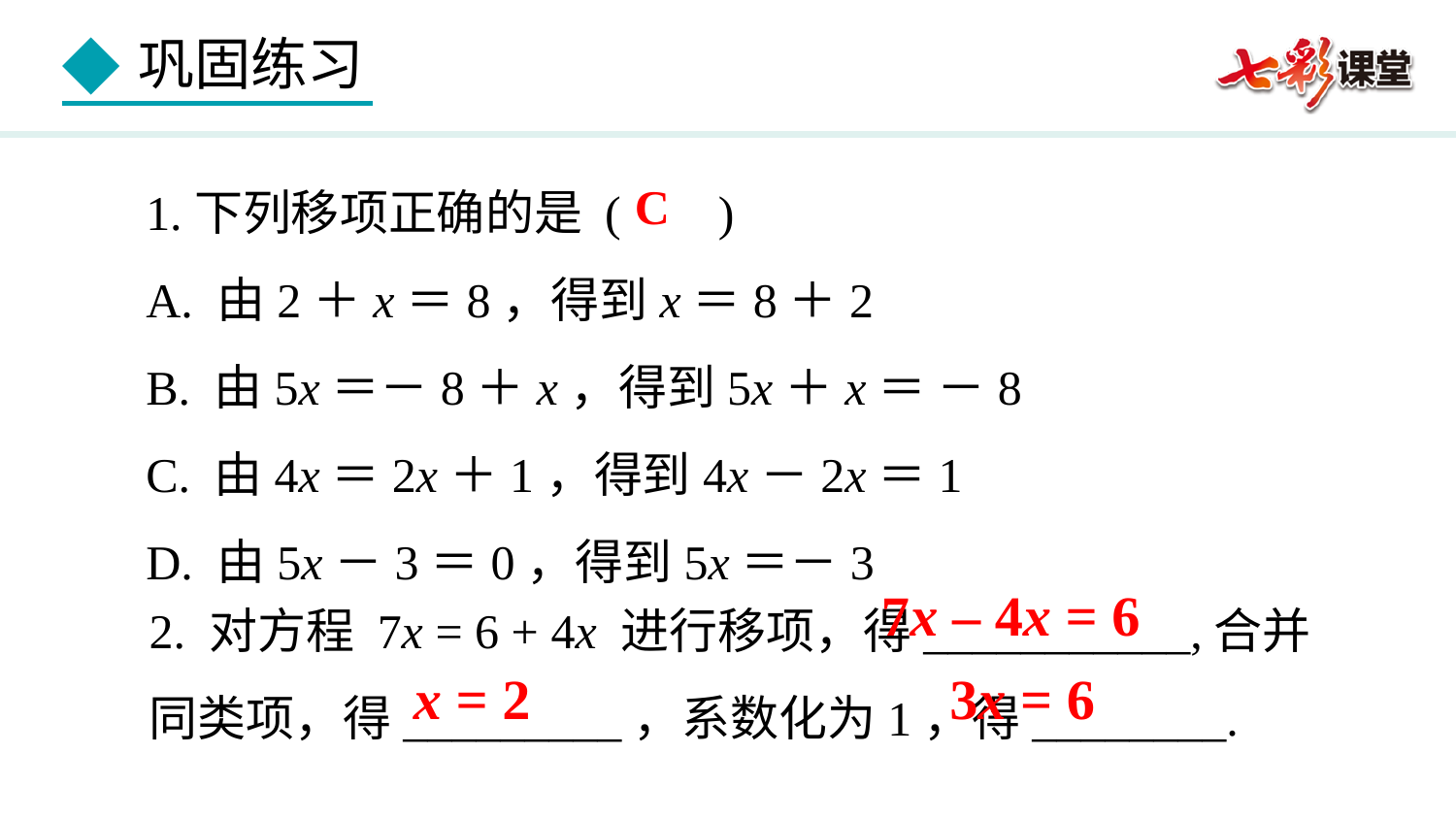

1.下列移项正确的是 (        )
A. 由2＋x＝8，得到x＝8＋2
B. 由5x＝－8＋x，得到5x＋x＝ －8
C. 由4x＝2x＋1，得到4x－2x＝1
D. 由5x－3＝0，得到5x＝－3
C
2. 对方程 7x = 6 + 4x 进行移项，得___________,合并同类项，得_________，系数化为1，得________.
7x – 4x = 6
 x = 2
3x = 6